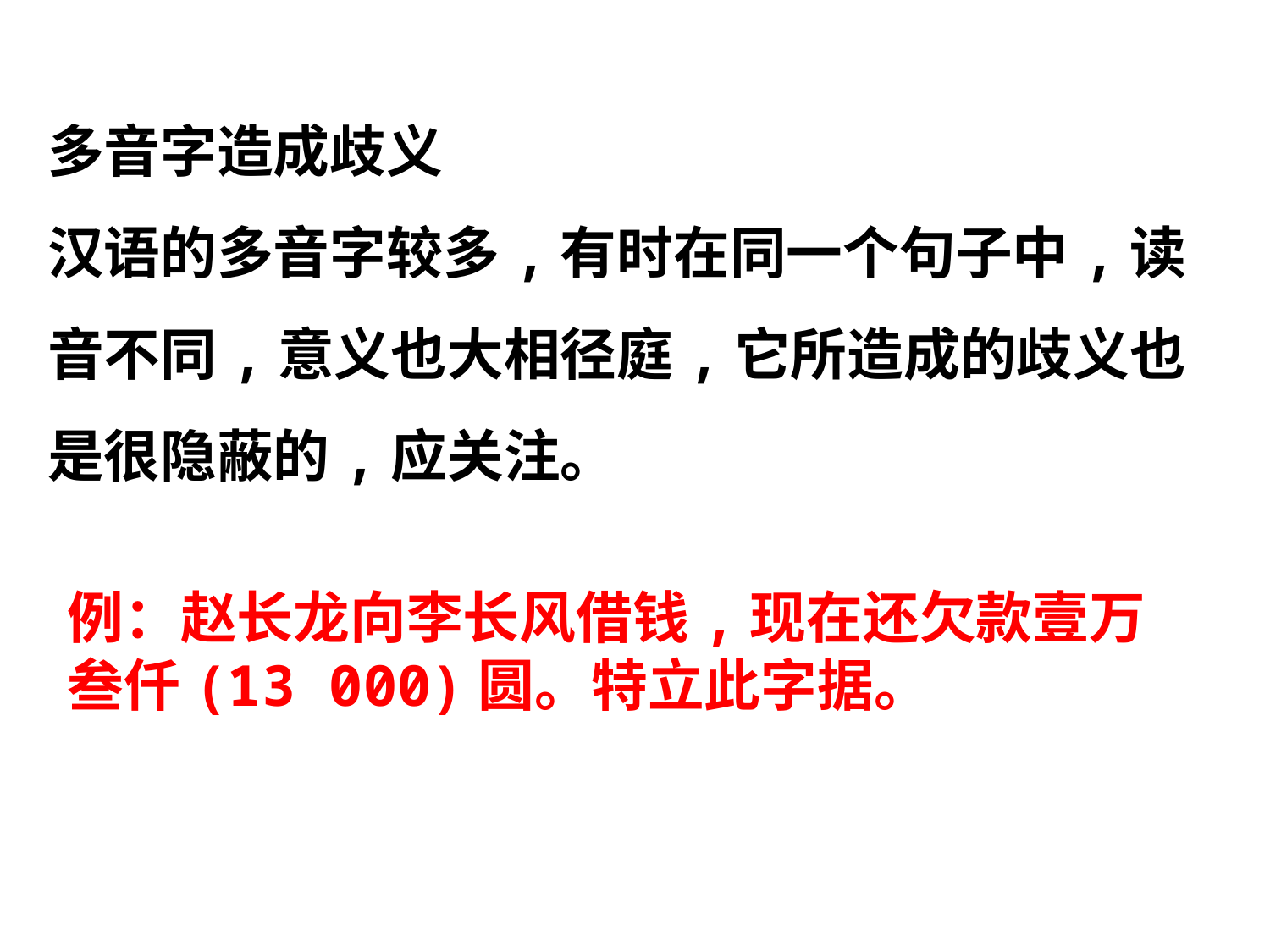

多音字造成歧义
汉语的多音字较多,有时在同一个句子中,读音不同,意义也大相径庭,它所造成的歧义也是很隐蔽的,应关注。
例：赵长龙向李长风借钱,现在还欠款壹万叁仟(13 000)圆。特立此字据。